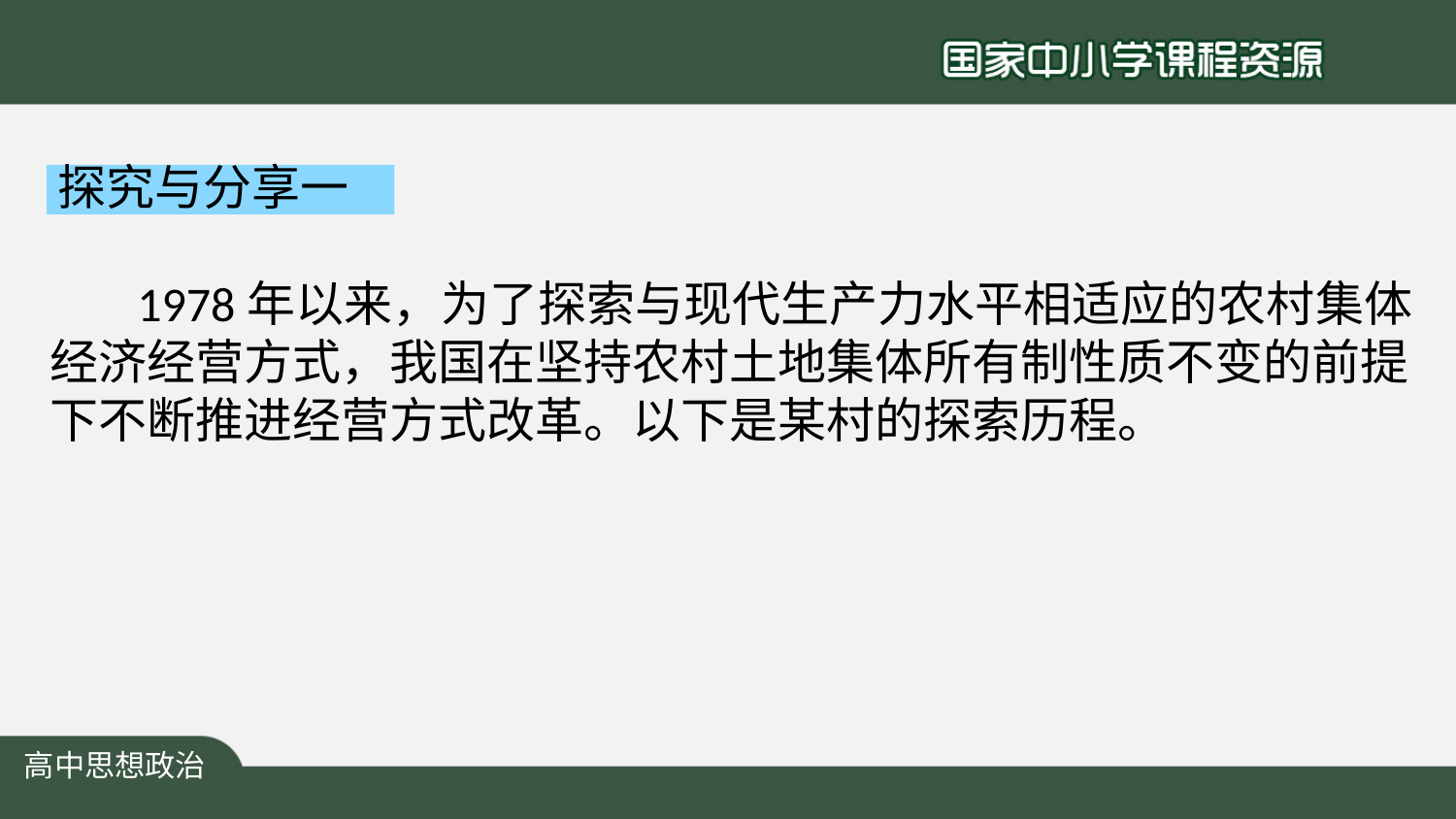

# 探究与分享一
        1978年以来，为了探索与现代生产力水平相适应的农村集体经济经营方式，我国在坚持农村土地集体所有制性质不变的前提下不断推进经营方式改革。以下是某村的探索历程。